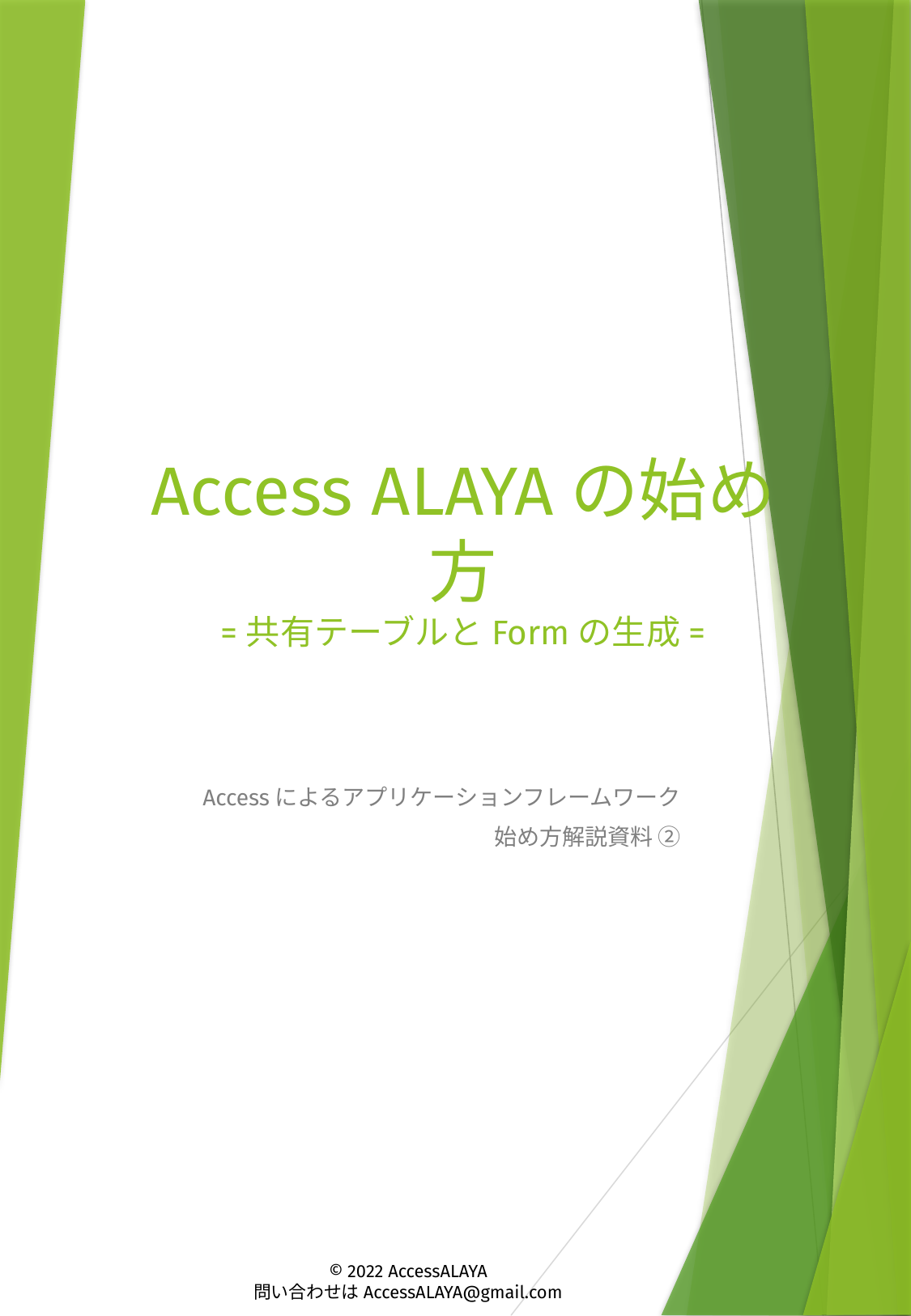

# Access ALAYAの始め方 =共有テーブルとFormの生成=
Accessによるアプリケーションフレームワーク
始め方解説資料 ②
© 2022 AccessALAYA
問い合わせはAccessALAYA@gmail.com